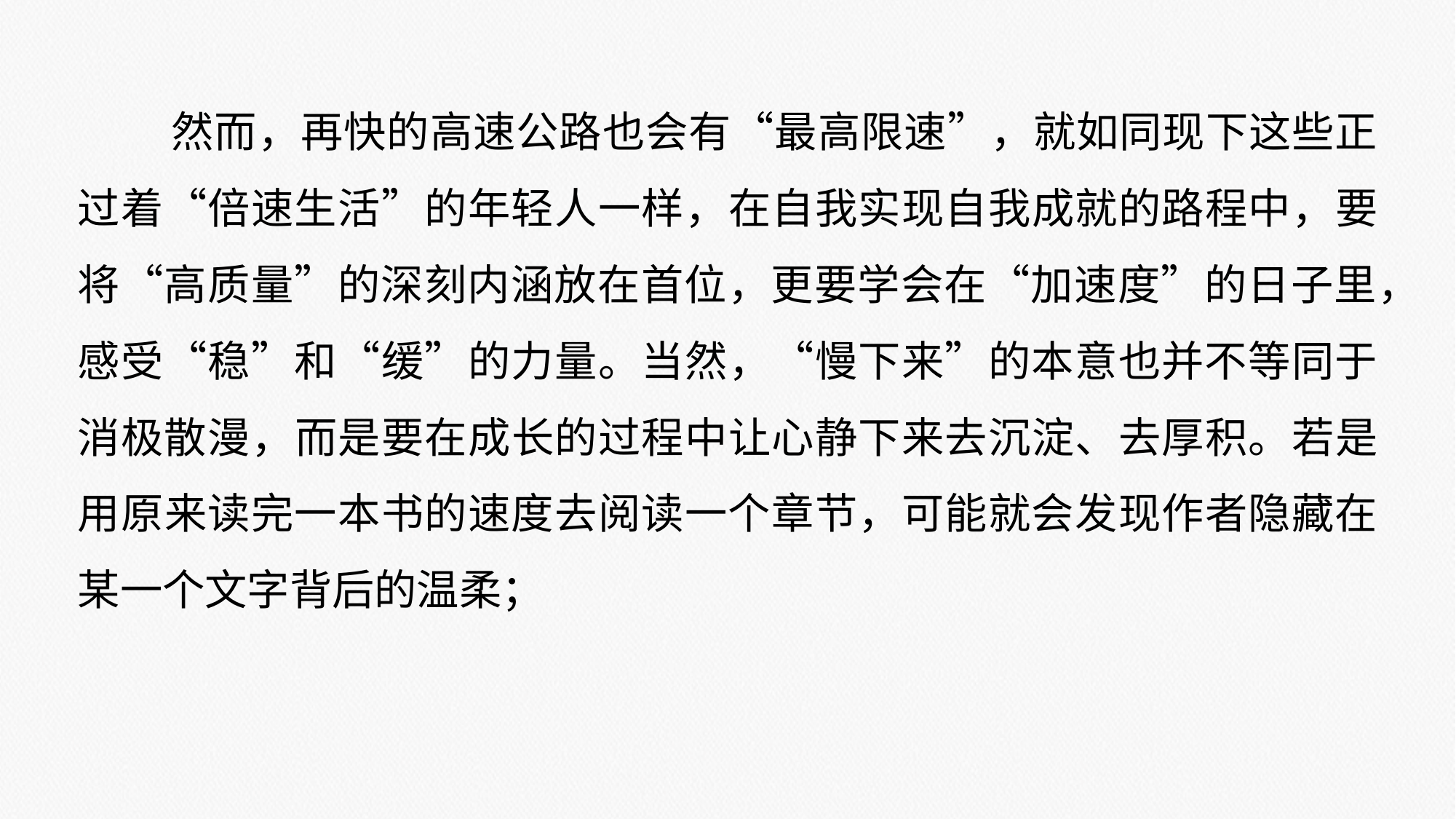

然而，再快的高速公路也会有“最高限速”，就如同现下这些正过着“倍速生活”的年轻人一样，在自我实现自我成就的路程中，要将“高质量”的深刻内涵放在首位，更要学会在“加速度”的日子里，感受“稳”和“缓”的力量。当然，“慢下来”的本意也并不等同于消极散漫，而是要在成长的过程中让心静下来去沉淀、去厚积。若是用原来读完一本书的速度去阅读一个章节，可能就会发现作者隐藏在某一个文字背后的温柔；